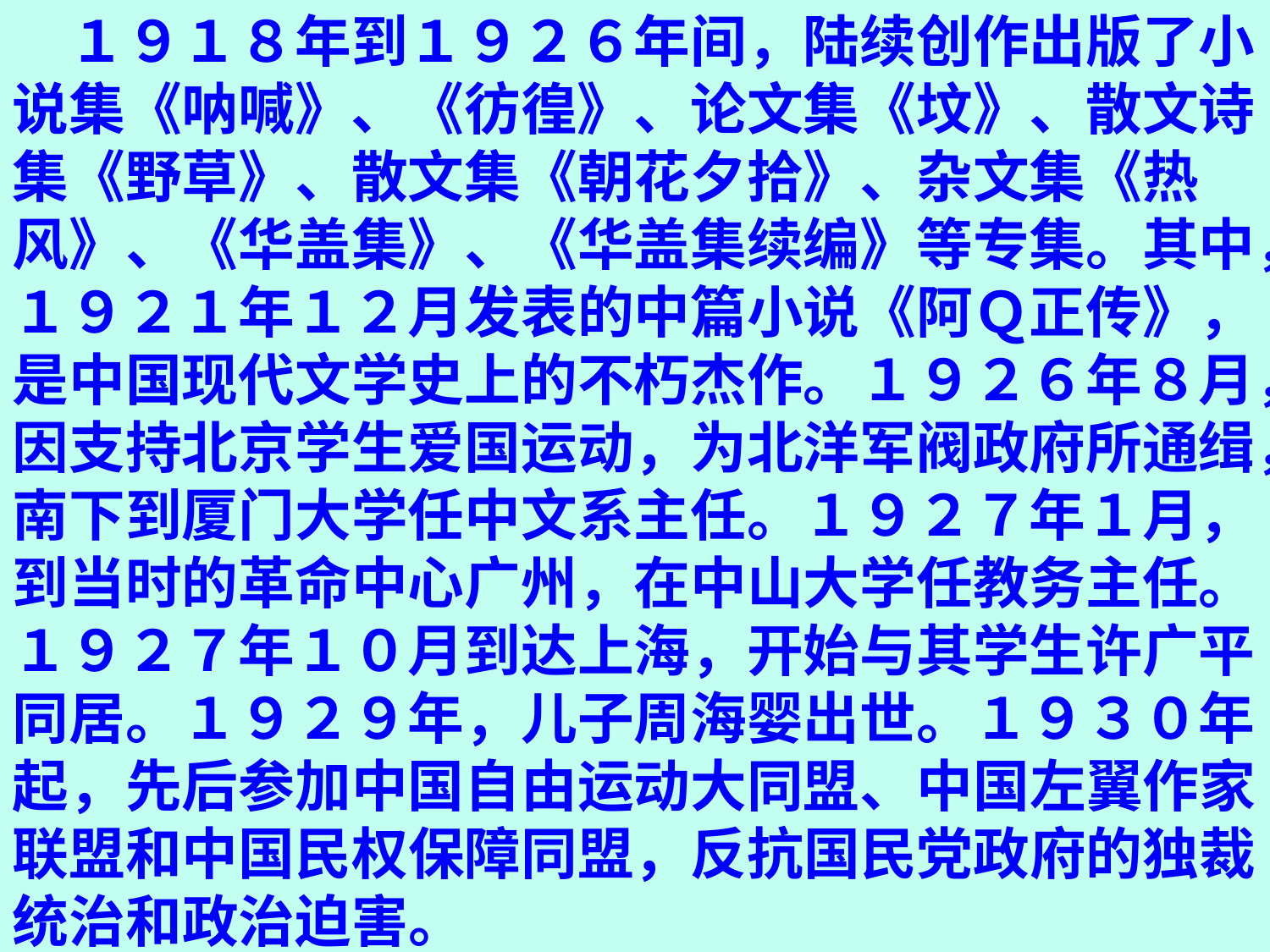

１９１８年到１９２６年间，陆续创作出版了小说集《呐喊》、《彷徨》、论文集《坟》、散文诗集《野草》、散文集《朝花夕拾》、杂文集《热风》、《华盖集》、《华盖集续编》等专集。其中，１９２１年１２月发表的中篇小说《阿Ｑ正传》，是中国现代文学史上的不朽杰作。１９２６年８月，因支持北京学生爱国运动，为北洋军阀政府所通缉，南下到厦门大学任中文系主任。１９２７年１月，到当时的革命中心广州，在中山大学任教务主任。１９２７年１０月到达上海，开始与其学生许广平同居。１９２９年，儿子周海婴出世。１９３０年起，先后参加中国自由运动大同盟、中国左翼作家联盟和中国民权保障同盟，反抗国民党政府的独裁统治和政治迫害。